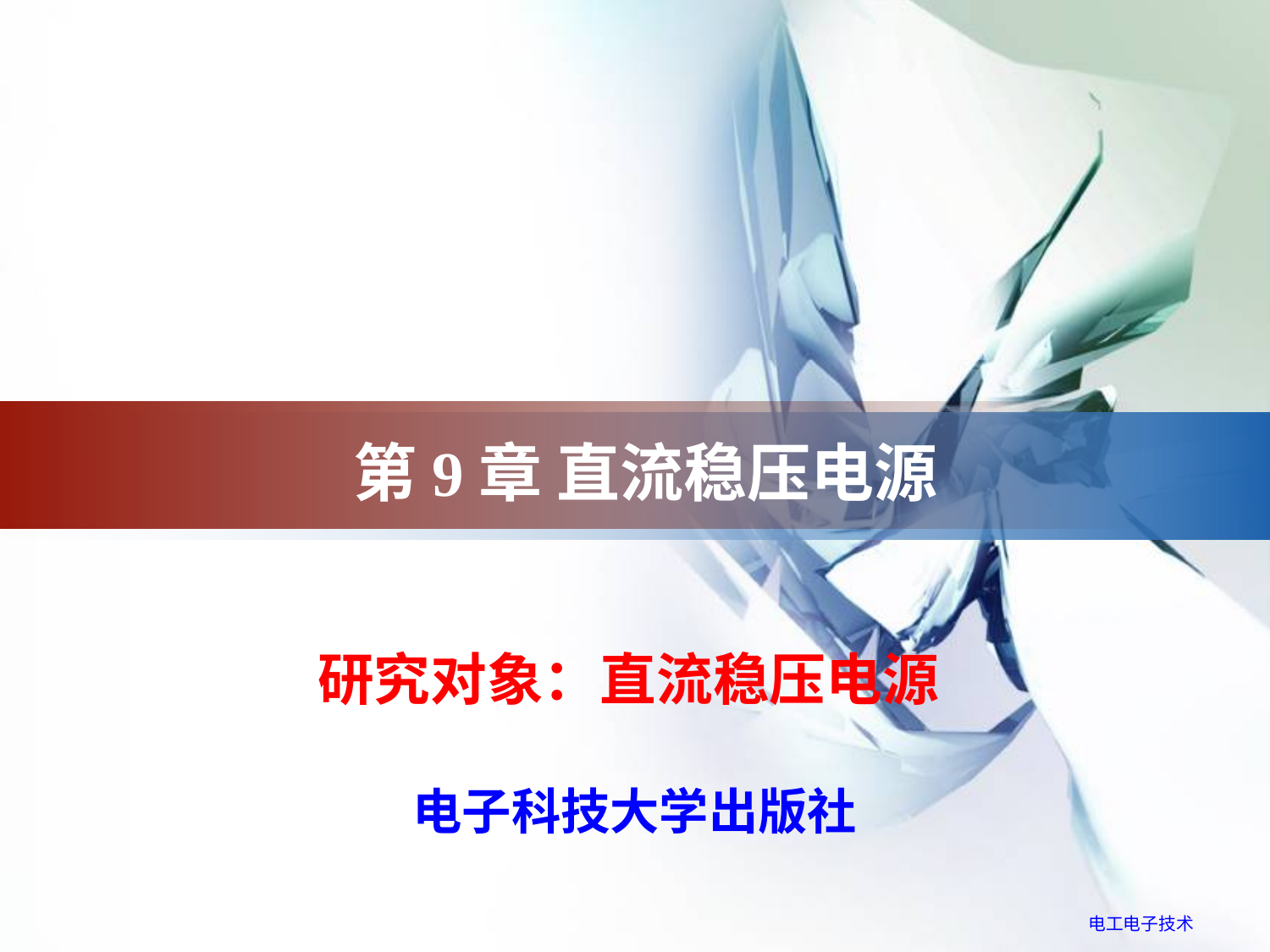

# 第9章 直流稳压电源
研究对象：直流稳压电源
电子科技大学出版社

电工电子技术